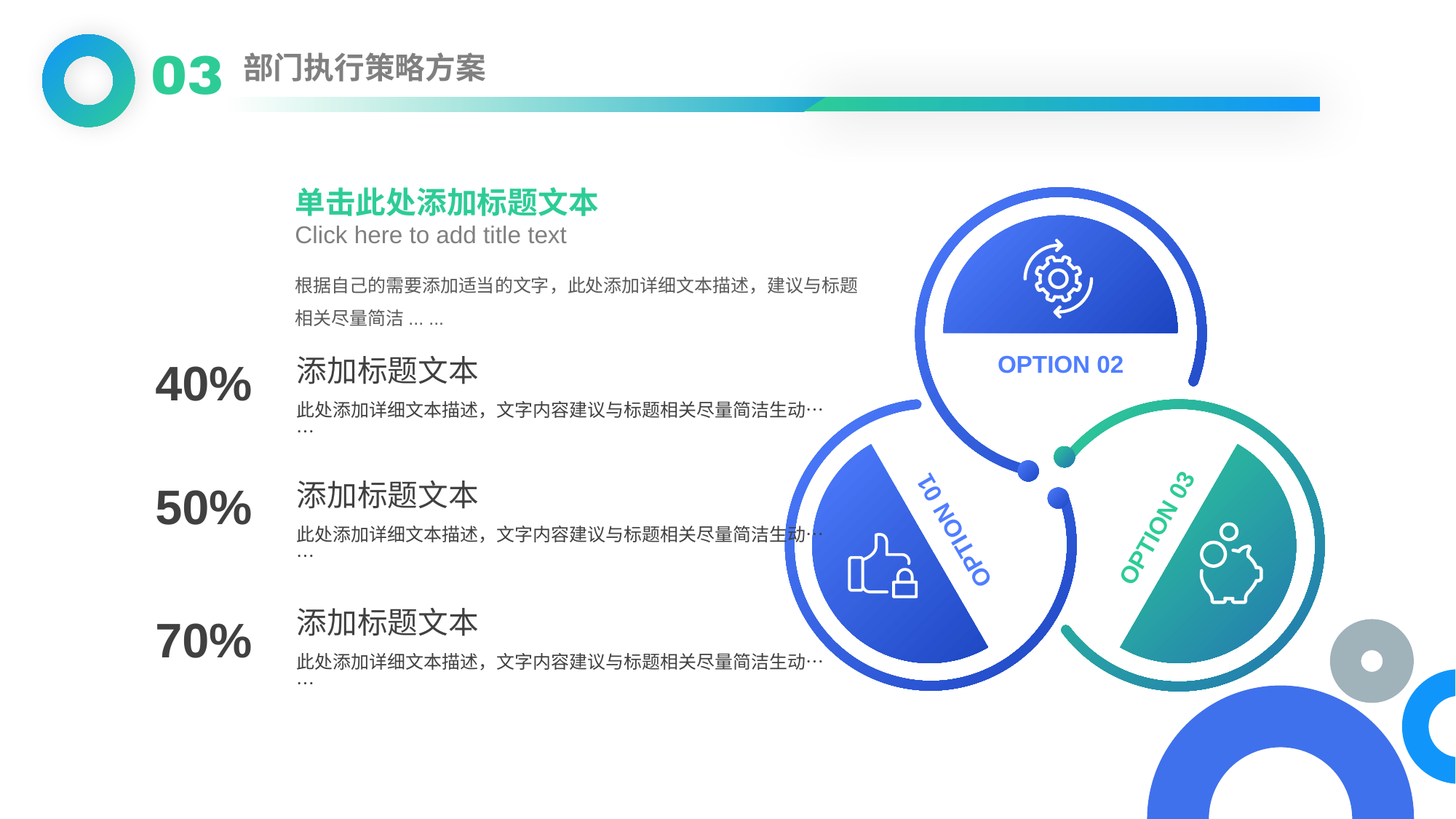

03
部门执行策略方案

单击此处添加标题文本
Click here to add title text

根据自己的需要添加适当的文字，此处添加详细文本描述，建议与标题相关尽量简洁... ...

添加标题文本
此处添加详细文本描述，文字内容建议与标题相关尽量简洁生动……
OPTION 02
40%

添加标题文本
此处添加详细文本描述，文字内容建议与标题相关尽量简洁生动……
50%

OPTION 03
OPTION 01

添加标题文本
此处添加详细文本描述，文字内容建议与标题相关尽量简洁生动……
70%